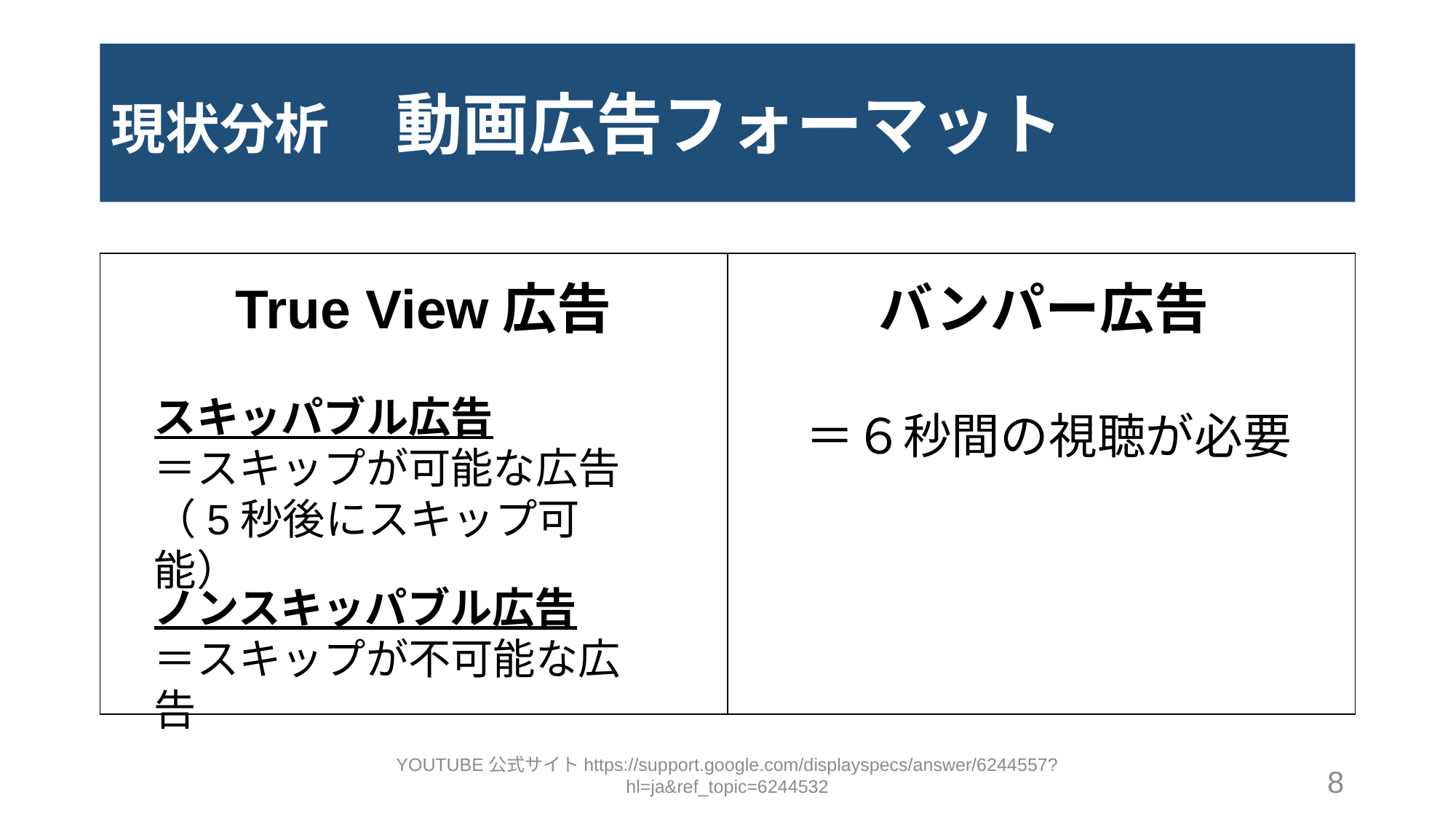

# 現状分析　動画広告フォーマット
|  |  |
| --- | --- |
True View広告
バンパー広告

　＝６秒間の視聴が必要
スキッパブル広告
＝スキップが可能な広告
（5秒後にスキップ可能）
ノンスキッパブル広告
＝スキップが不可能な広告
YOUTUBE公式サイトhttps://support.google.com/displayspecs/answer/6244557?hl=ja&ref_topic=6244532
8